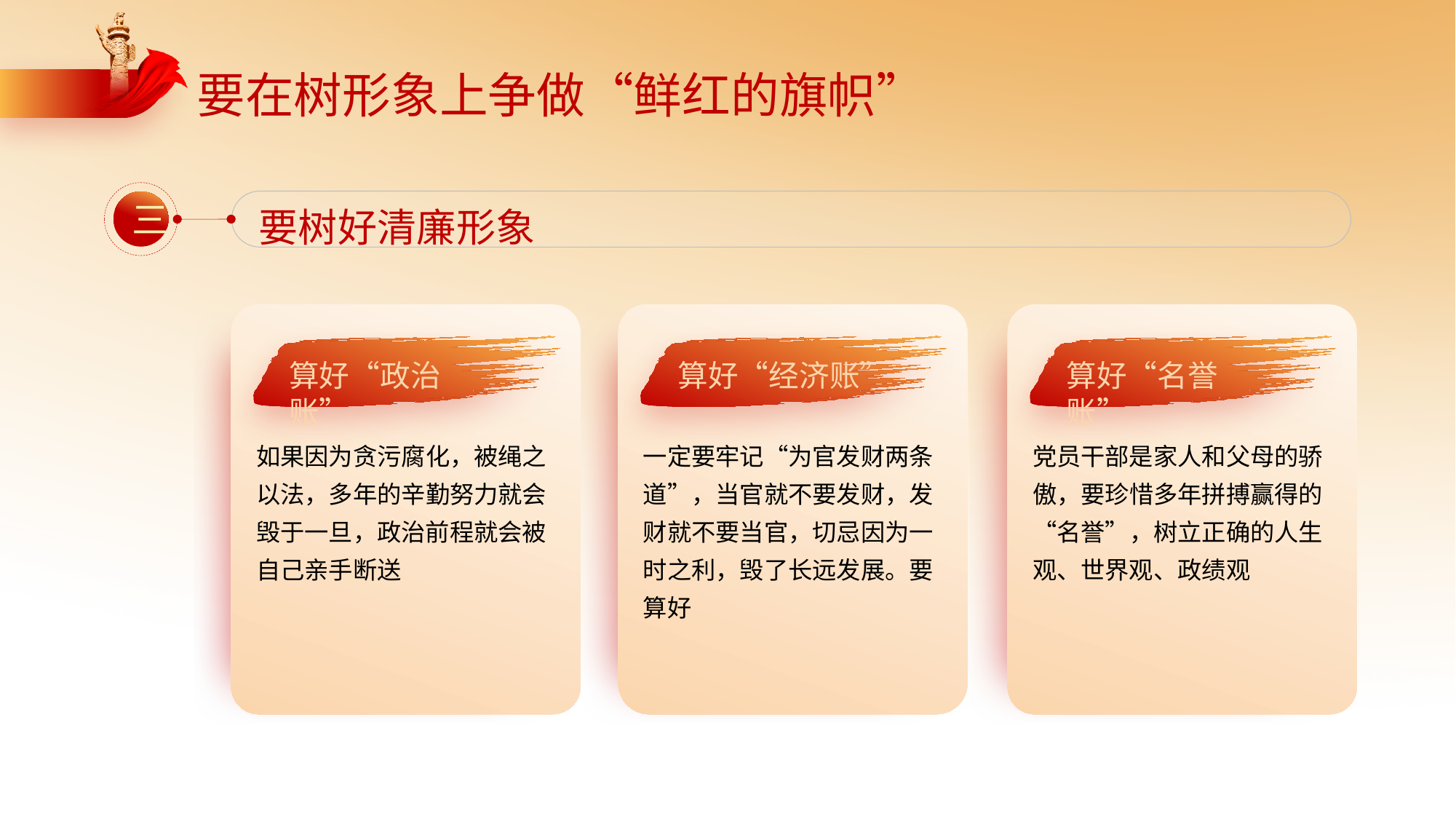

要在树形象上争做“鲜红的旗帜”

要树好清廉形象

三

算好“政治账”
算好“经济账”
算好“名誉账”
如果因为贪污腐化，被绳之以法，多年的辛勤努力就会毁于一旦，政治前程就会被自己亲手断送
一定要牢记“为官发财两条道”，当官就不要发财，发财就不要当官，切忌因为一时之利，毁了长远发展。要算好
党员干部是家人和父母的骄傲，要珍惜多年拼搏赢得的“名誉”，树立正确的人生观、世界观、政绩观